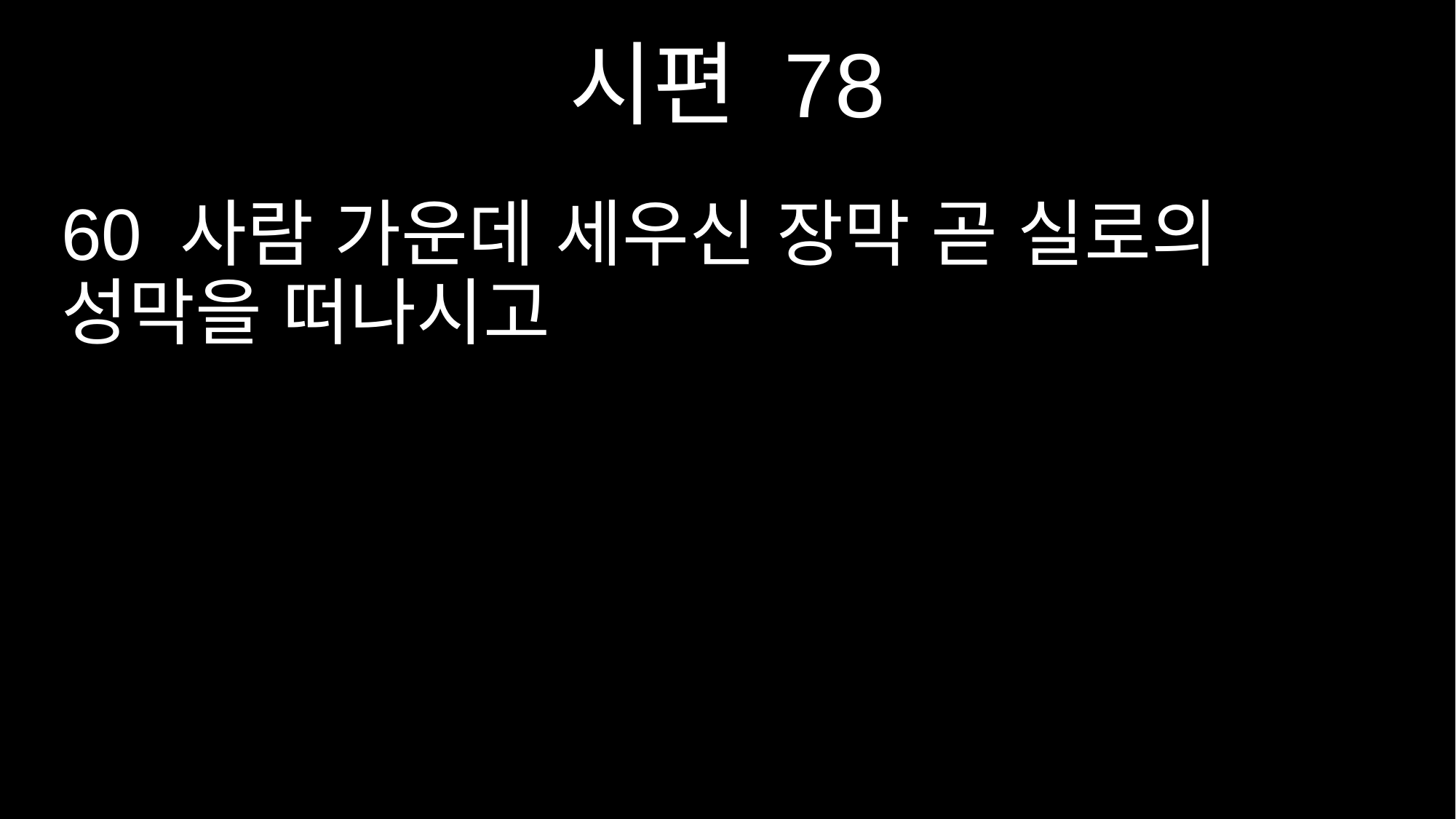

시편 78
60 사람 가운데 세우신 장막 곧 실로의 성막을 떠나시고